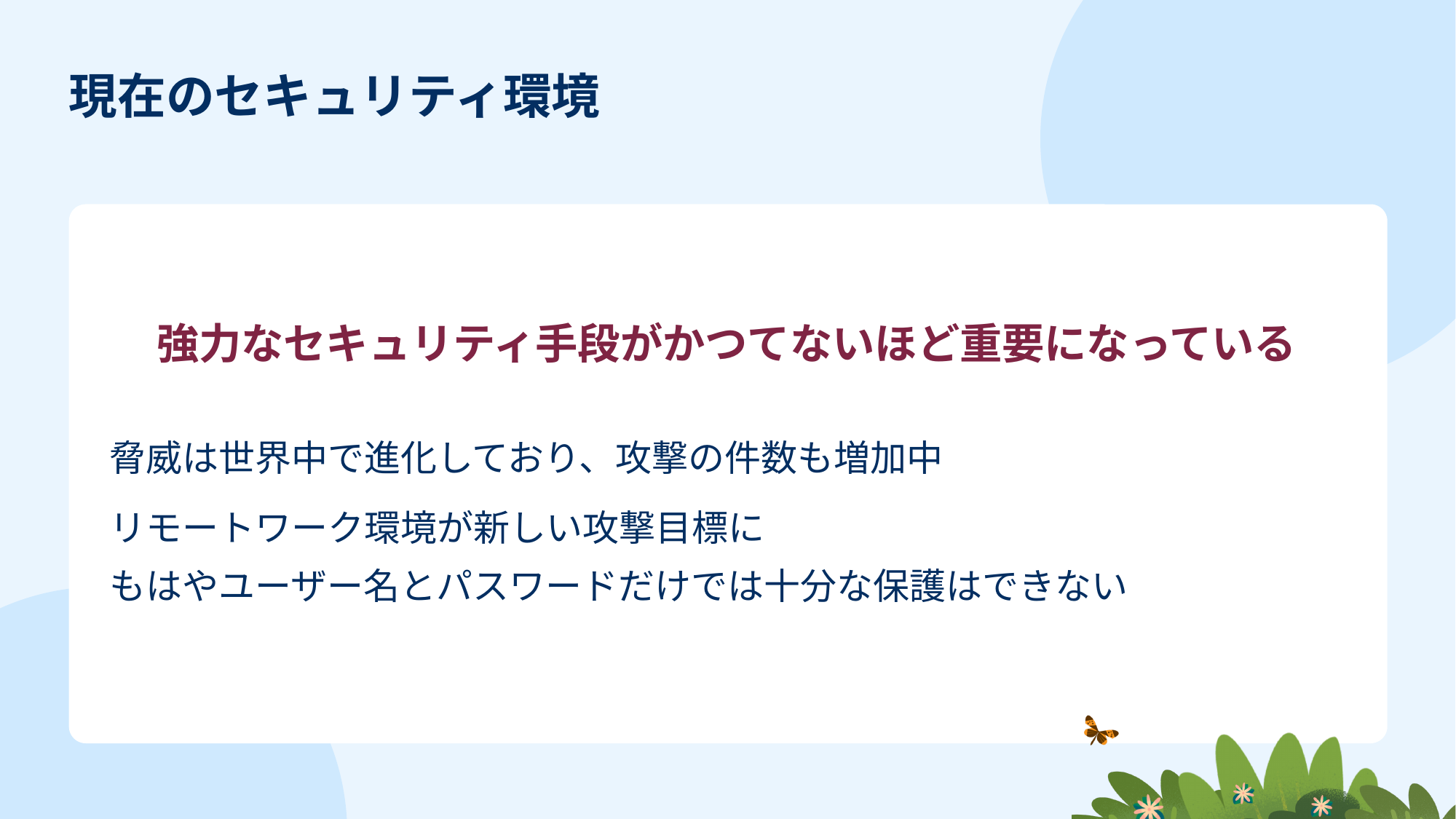

# 現在のセキュリティ環境
強力なセキュリティ手段がかつてないほど重要になっている

脅威は世界中で進化しており、攻撃の件数も増加中
リモートワーク環境が新しい攻撃目標に
もはやユーザー名とパスワードだけでは十分な保護はできない